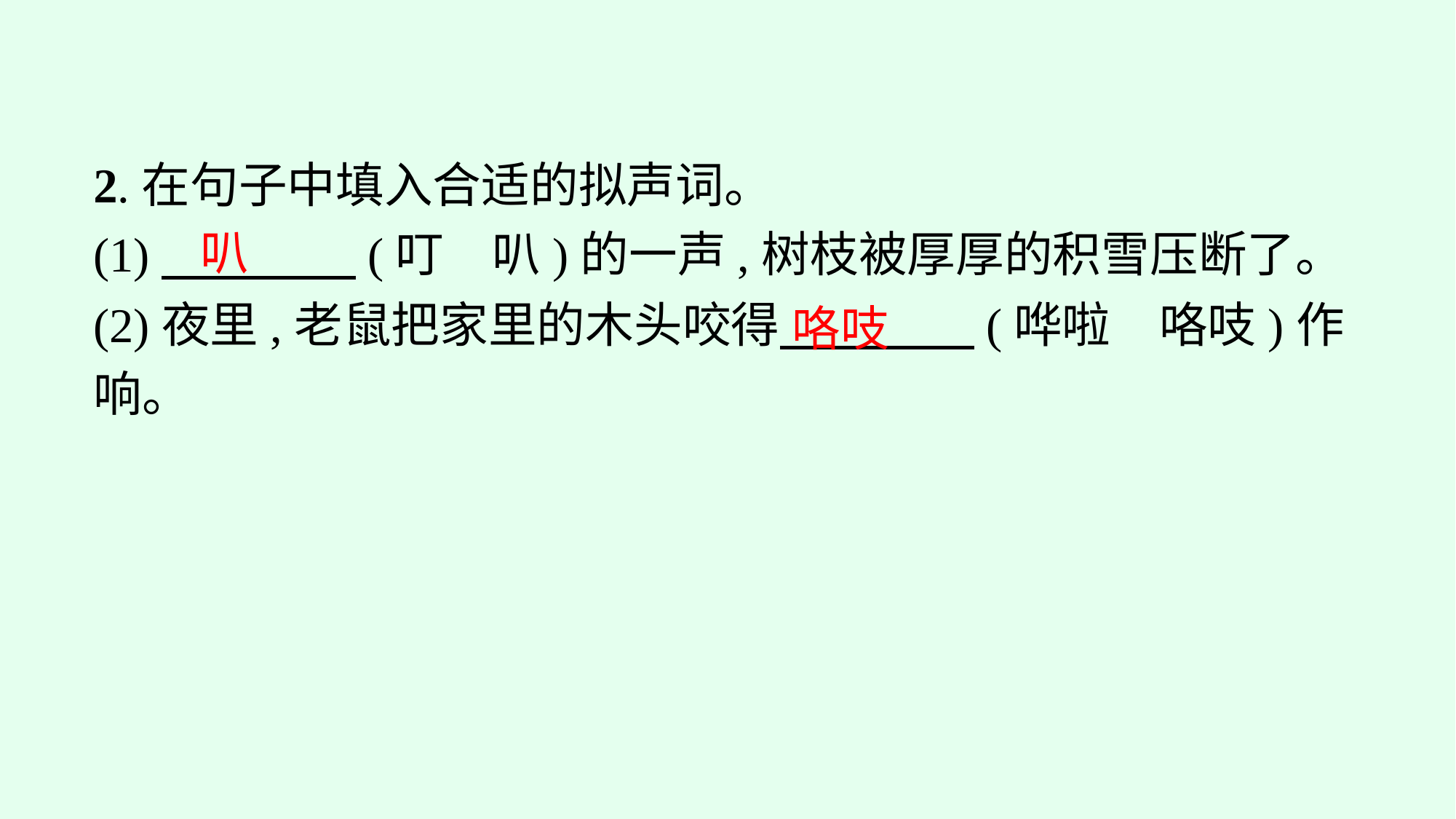

2.在句子中填入合适的拟声词。
(1)　　　　(叮　叭)的一声,树枝被厚厚的积雪压断了。
(2)夜里,老鼠把家里的木头咬得　　　　(哗啦　咯吱)作响。
叭
咯吱